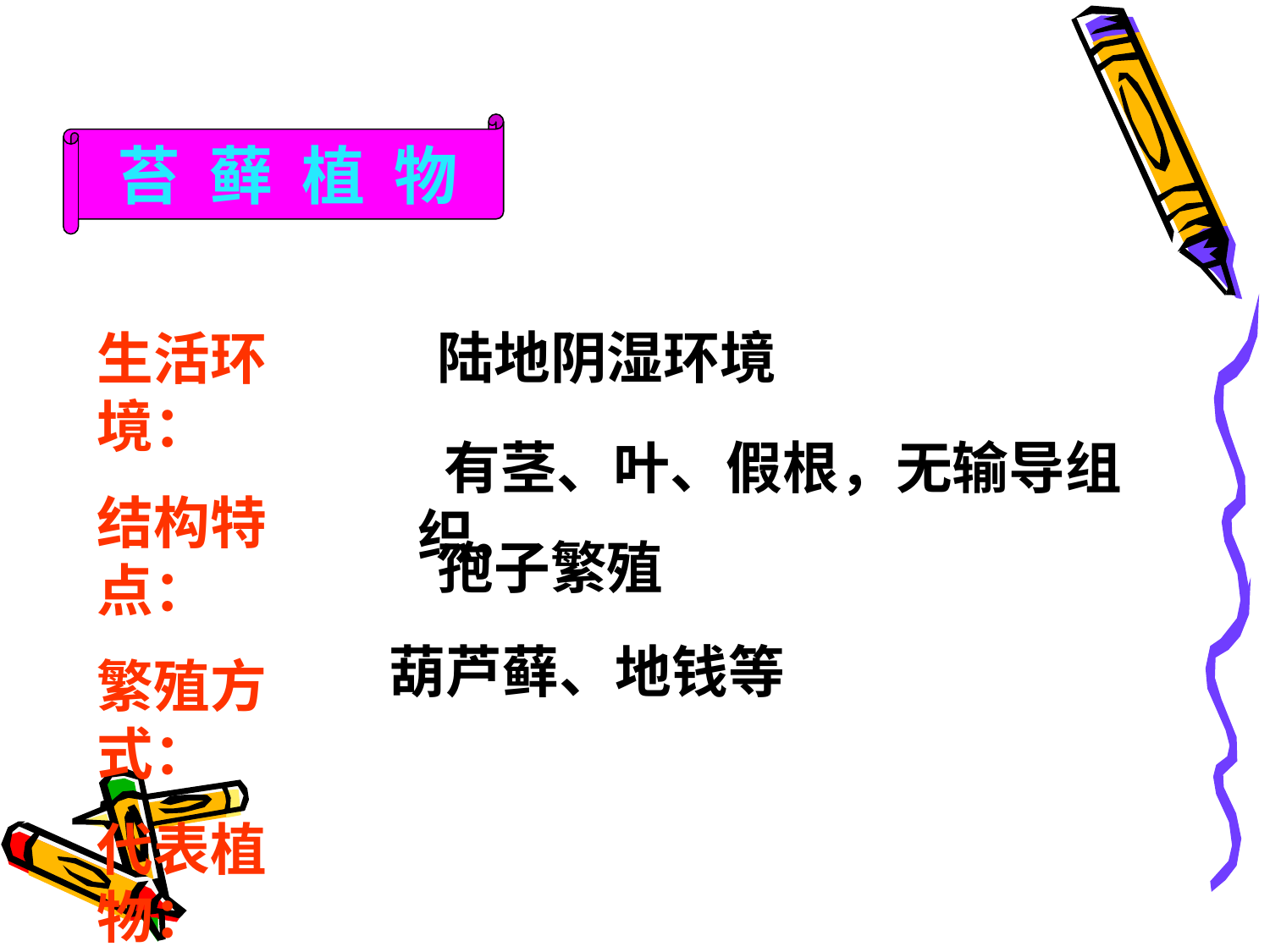

苔  藓  植  物
陆地阴湿环境
生活环境：
结构特点：
繁殖方式：
代表植物：
 有茎、叶、假根，无输导组织。
孢子繁殖
葫芦藓、地钱等